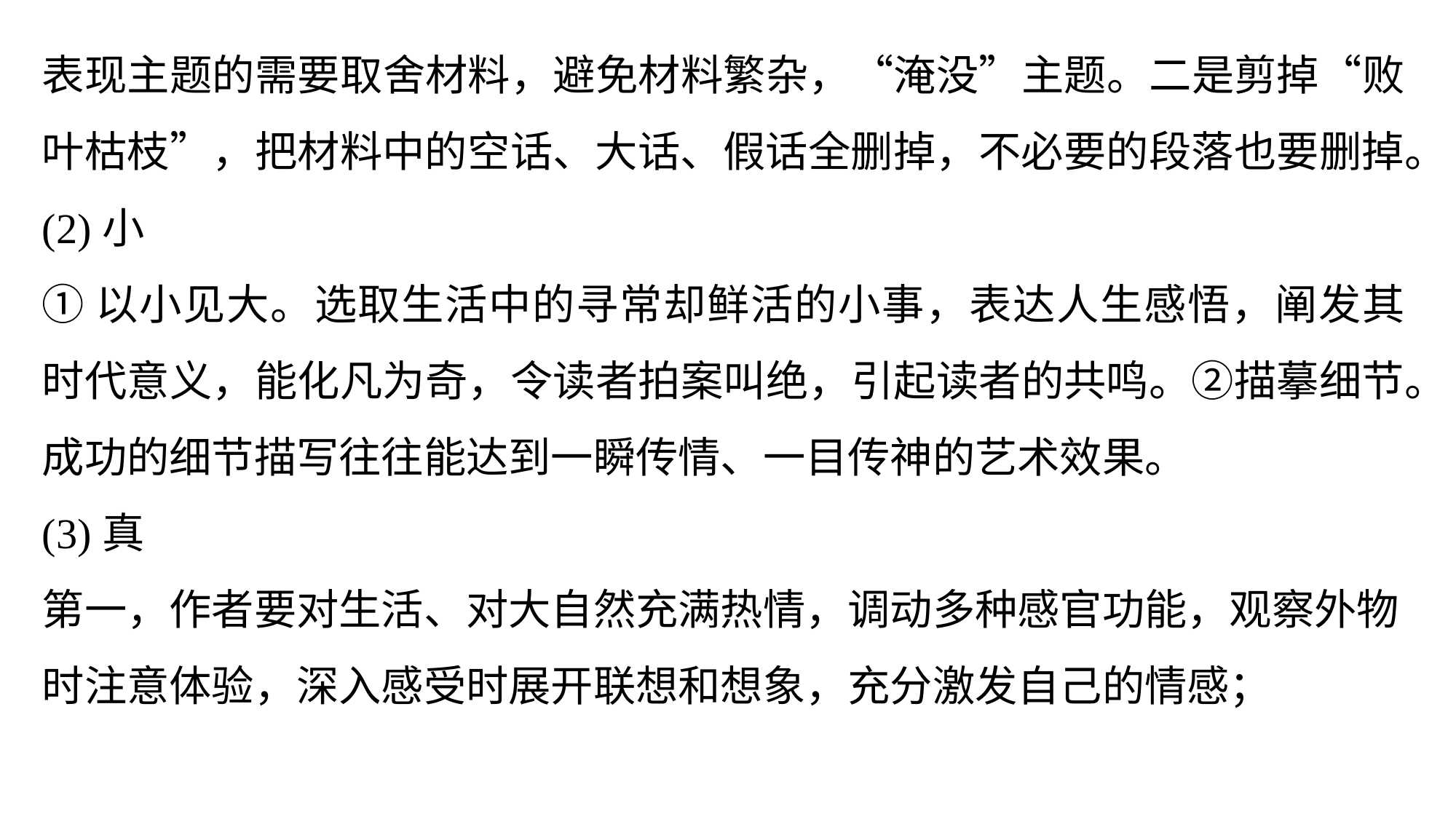

表现主题的需要取舍材料，避免材料繁杂，“淹没”主题。二是剪掉“败叶枯枝”，把材料中的空话、大话、假话全删掉，不必要的段落也要删掉。
(2)小
①以小见大。选取生活中的寻常却鲜活的小事，表达人生感悟，阐发其时代意义，能化凡为奇，令读者拍案叫绝，引起读者的共鸣。②描摹细节。成功的细节描写往往能达到一瞬传情、一目传神的艺术效果。
(3)真
第一，作者要对生活、对大自然充满热情，调动多种感官功能，观察外物时注意体验，深入感受时展开联想和想象，充分激发自己的情感；